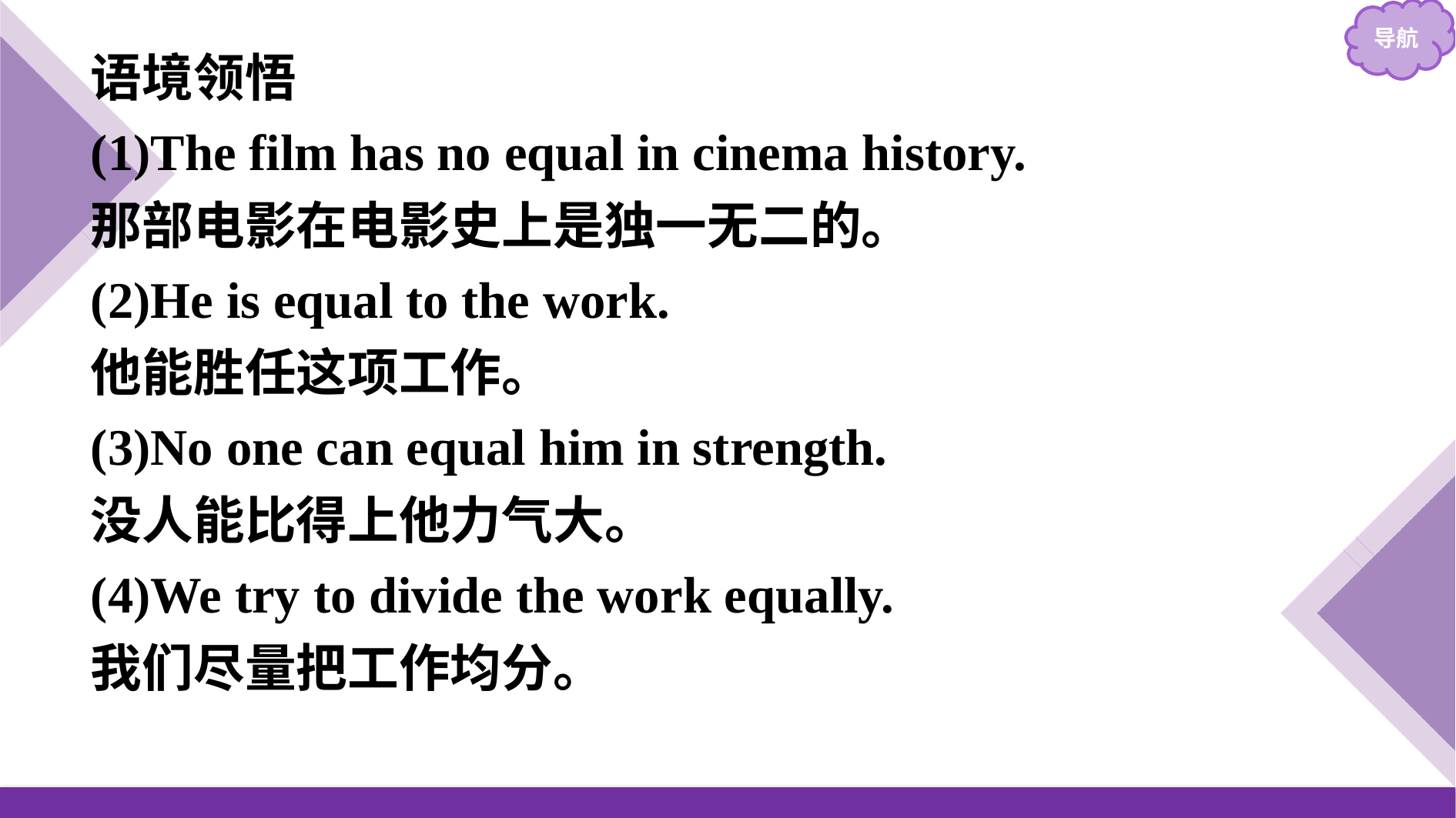

语境领悟
(1)The film has no equal in cinema history.
那部电影在电影史上是独一无二的。
(2)He is equal to the work.
他能胜任这项工作。
(3)No one can equal him in strength.
没人能比得上他力气大。
(4)We try to divide the work equally.
我们尽量把工作均分。